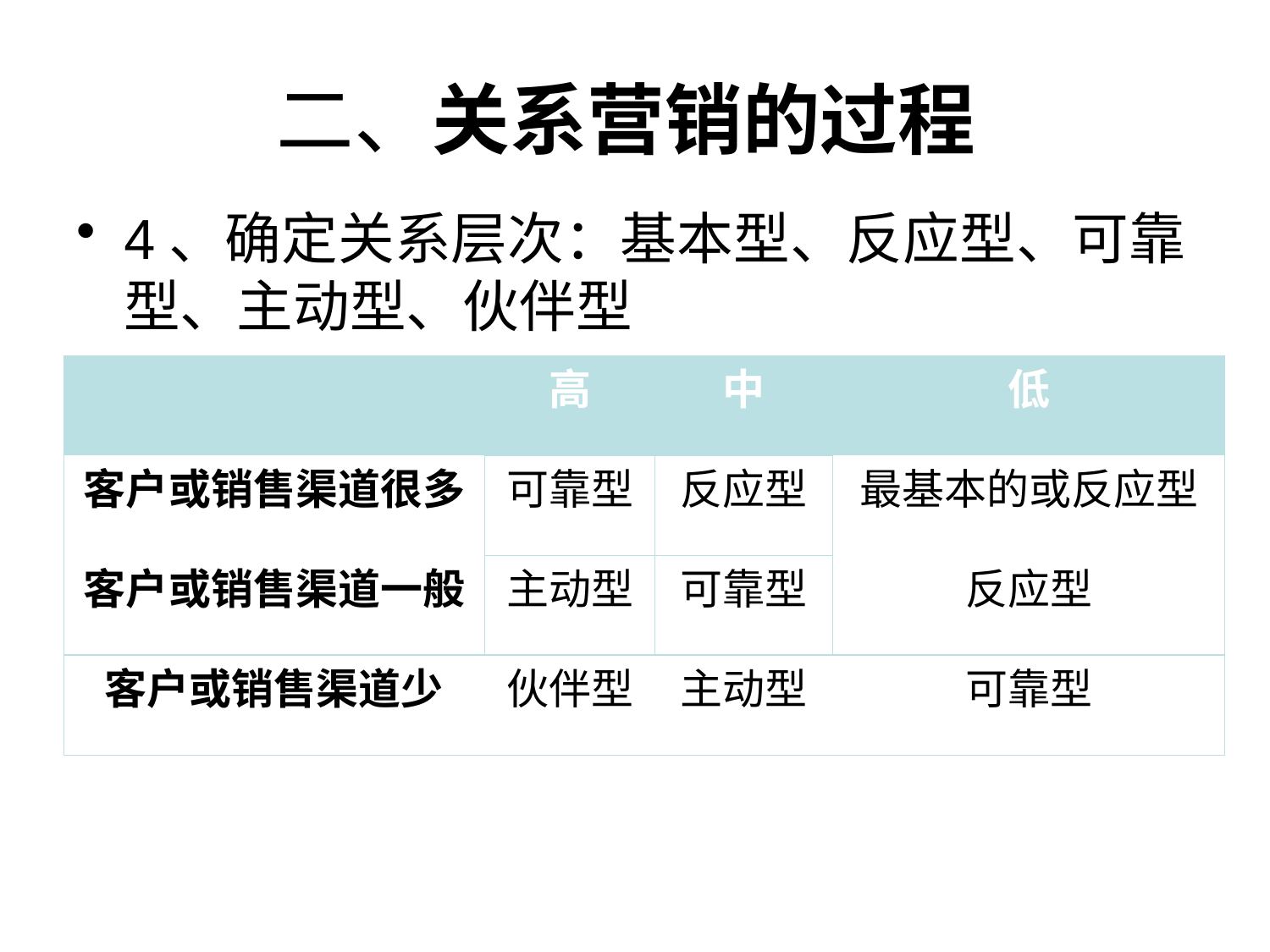

# 二、关系营销的过程
4、确定关系层次：基本型、反应型、可靠型、主动型、伙伴型
|  | 高 | 中 | 低 |
| --- | --- | --- | --- |
| 客户或销售渠道很多 | 可靠型 | 反应型 | 最基本的或反应型 |
| 客户或销售渠道一般 | 主动型 | 可靠型 | 反应型 |
| 客户或销售渠道少 | 伙伴型 | 主动型 | 可靠型 |